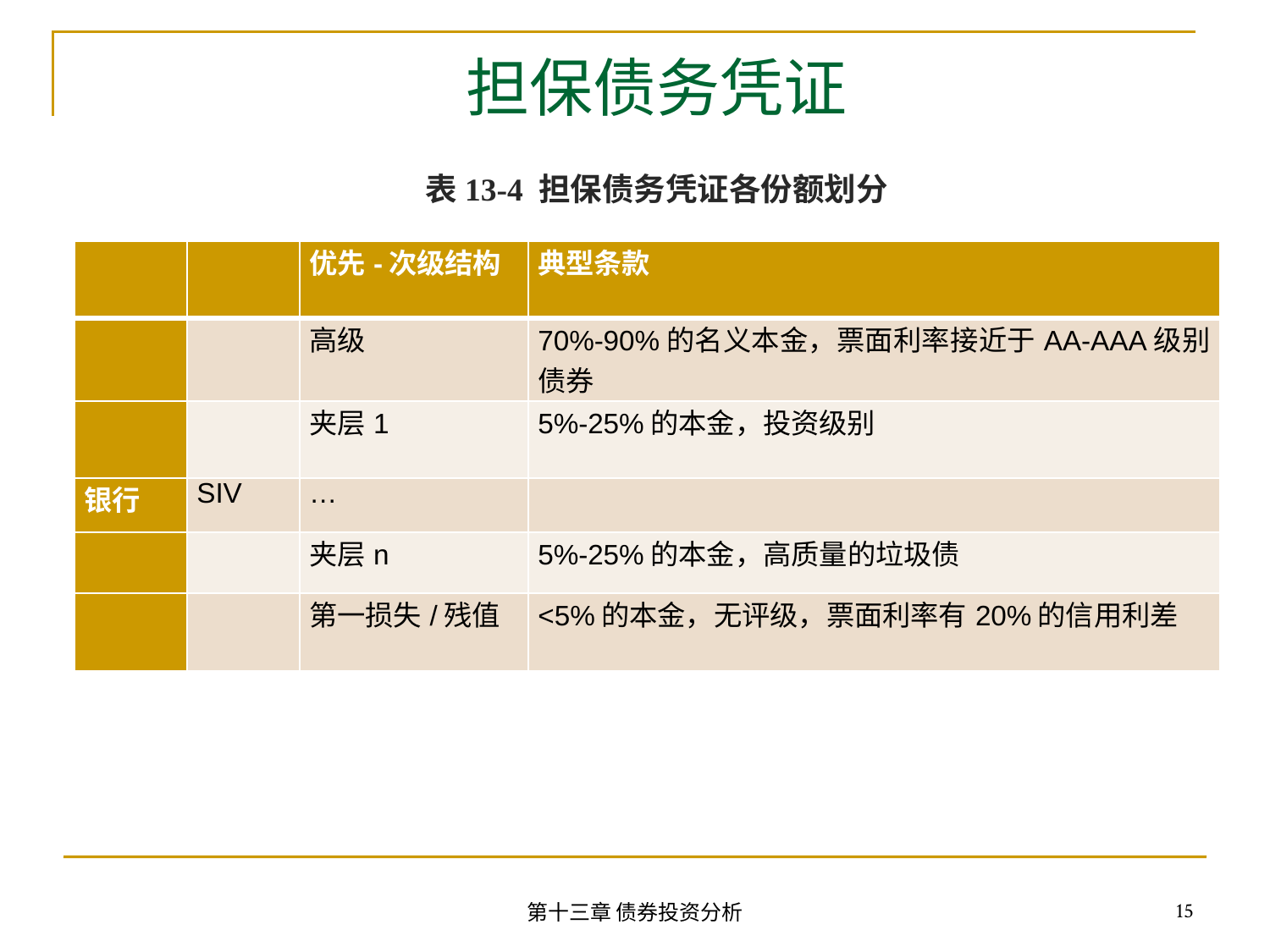

# 担保债务凭证

表13-4 担保债务凭证各份额划分
|  |  | 优先-次级结构 | 典型条款 |
| --- | --- | --- | --- |
|  |  | 高级 | 70%-90%的名义本金，票面利率接近于AA-AAA级别债券 |
|  |  | 夹层1 | 5%-25%的本金，投资级别 |
| 银行 | SIV | … |  |
|  |  | 夹层n | 5%-25%的本金，高质量的垃圾债 |
|  |  | 第一损失/残值 | <5%的本金，无评级，票面利率有20%的信用利差 |
15
第十三章 债券投资分析